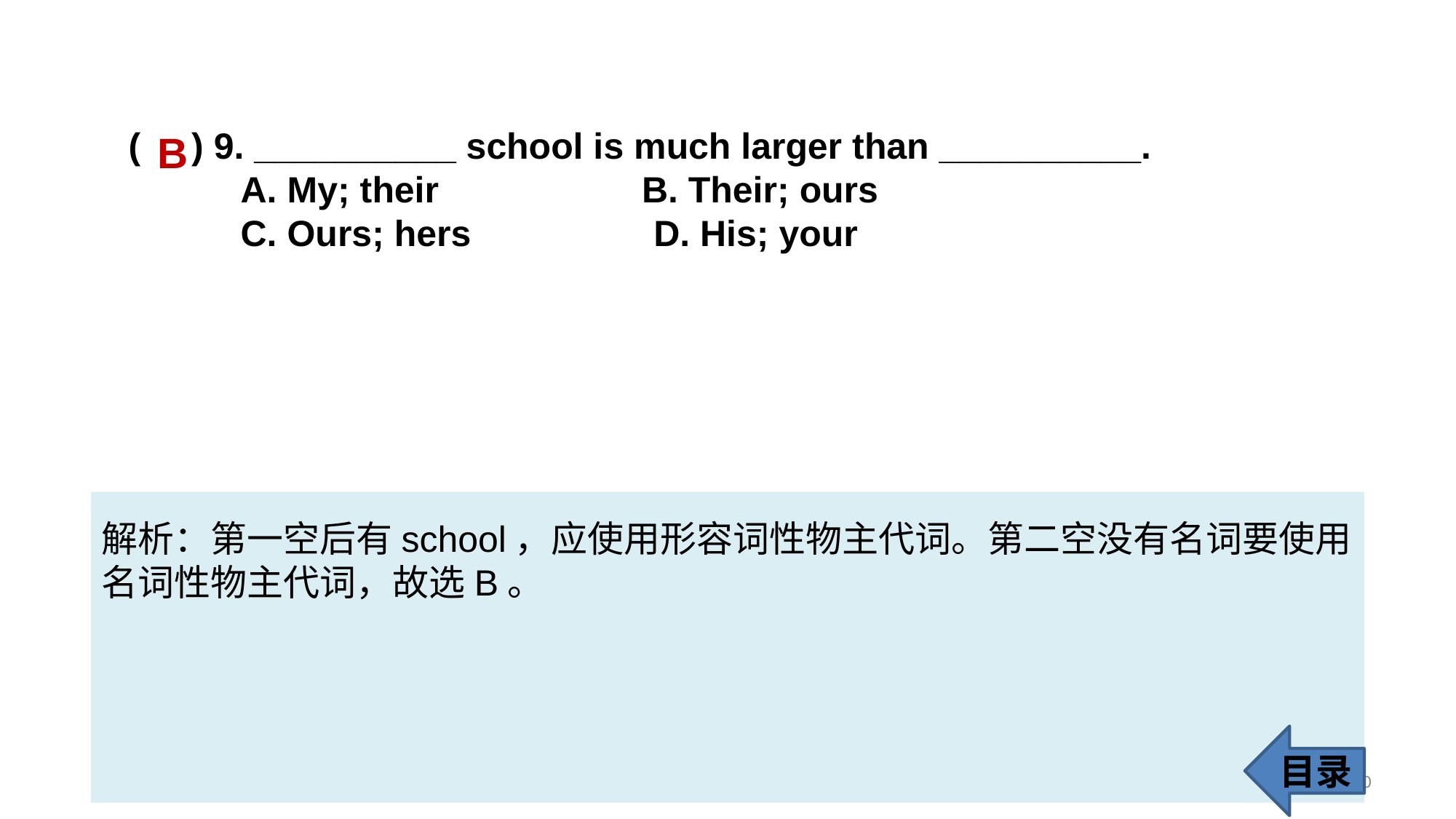

(     ) 9. __________ school is much larger than __________.
           A. My; their                    B. Their; ours
           C. Ours; hers                  D. His; your
B

解析：第一空后有school，应使用形容词性物主代词。第二空没有名词要使用
名词性物主代词，故选B。
目录
70